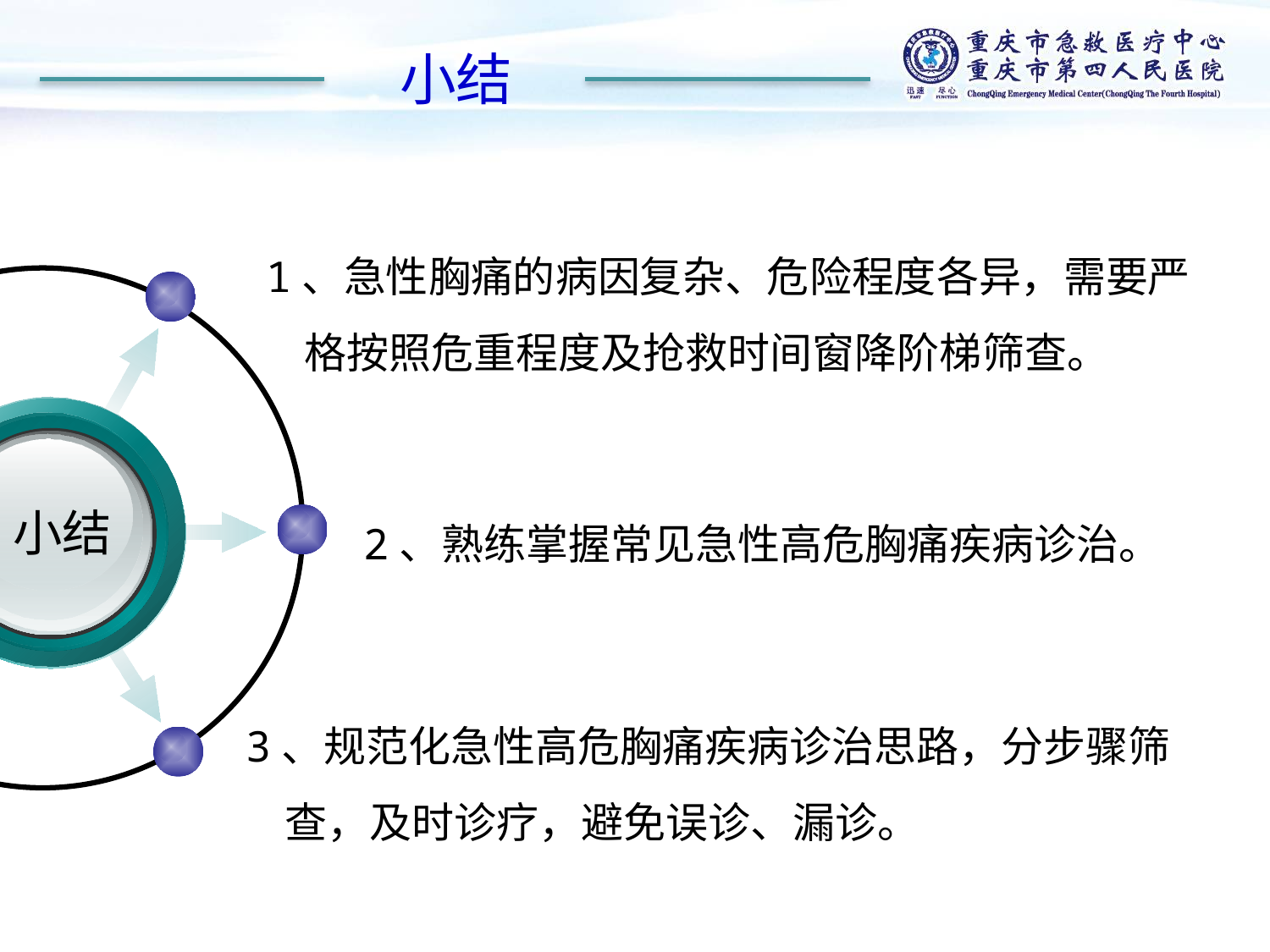

小结
1、急性胸痛的病因复杂、危险程度各异，需要严
   格按照危重程度及抢救时间窗降阶梯筛查。

2、熟练掌握常见急性高危胸痛疾病诊治。
小结

3、规范化急性高危胸痛疾病诊治思路，分步骤筛
   查，及时诊疗，避免误诊、漏诊。